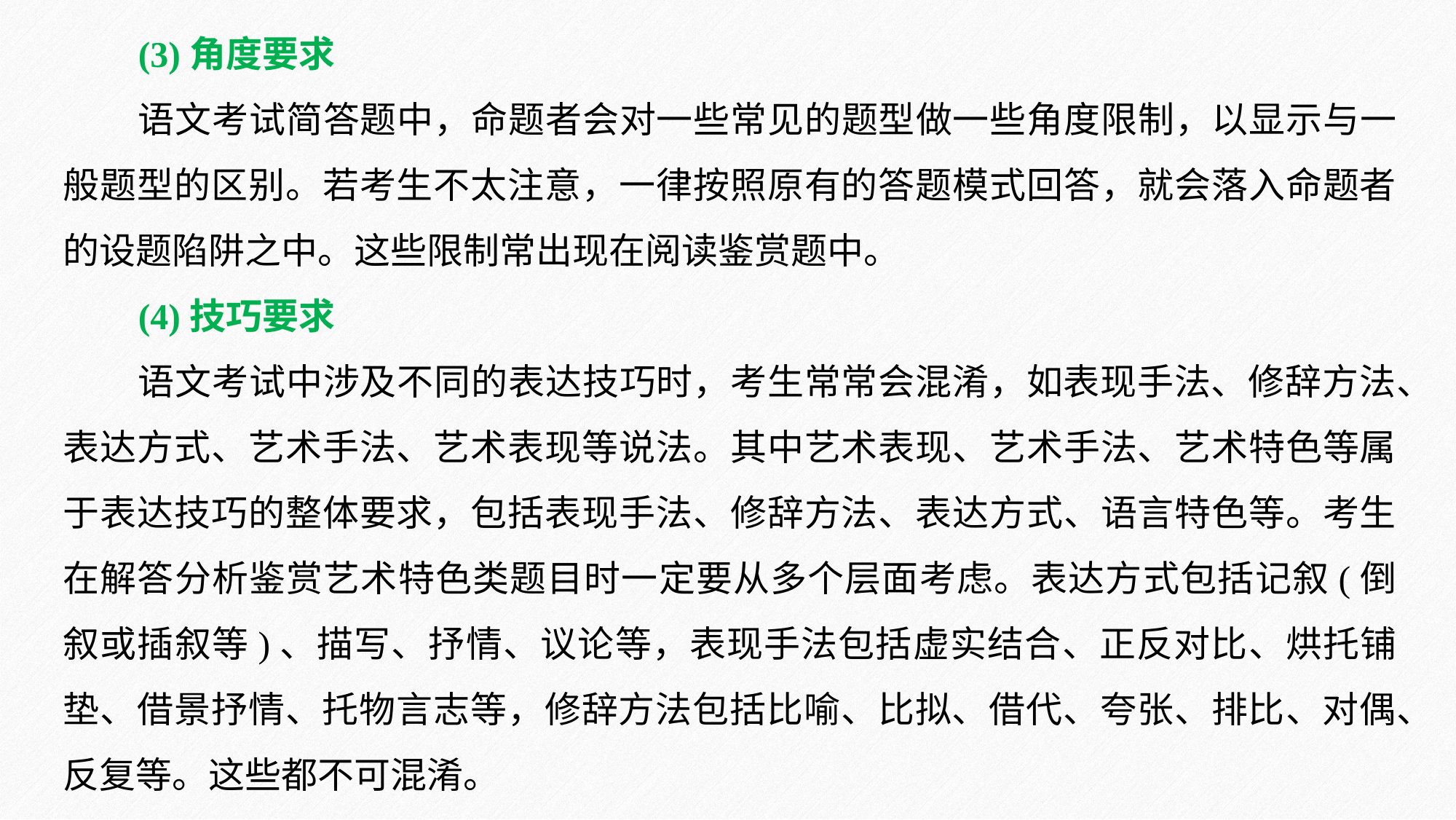

(3)角度要求
语文考试简答题中，命题者会对一些常见的题型做一些角度限制，以显示与一般题型的区别。若考生不太注意，一律按照原有的答题模式回答，就会落入命题者的设题陷阱之中。这些限制常出现在阅读鉴赏题中。
(4)技巧要求
语文考试中涉及不同的表达技巧时，考生常常会混淆，如表现手法、修辞方法、表达方式、艺术手法、艺术表现等说法。其中艺术表现、艺术手法、艺术特色等属于表达技巧的整体要求，包括表现手法、修辞方法、表达方式、语言特色等。考生在解答分析鉴赏艺术特色类题目时一定要从多个层面考虑。表达方式包括记叙(倒叙或插叙等)、描写、抒情、议论等，表现手法包括虚实结合、正反对比、烘托铺垫、借景抒情、托物言志等，修辞方法包括比喻、比拟、借代、夸张、排比、对偶、反复等。这些都不可混淆。